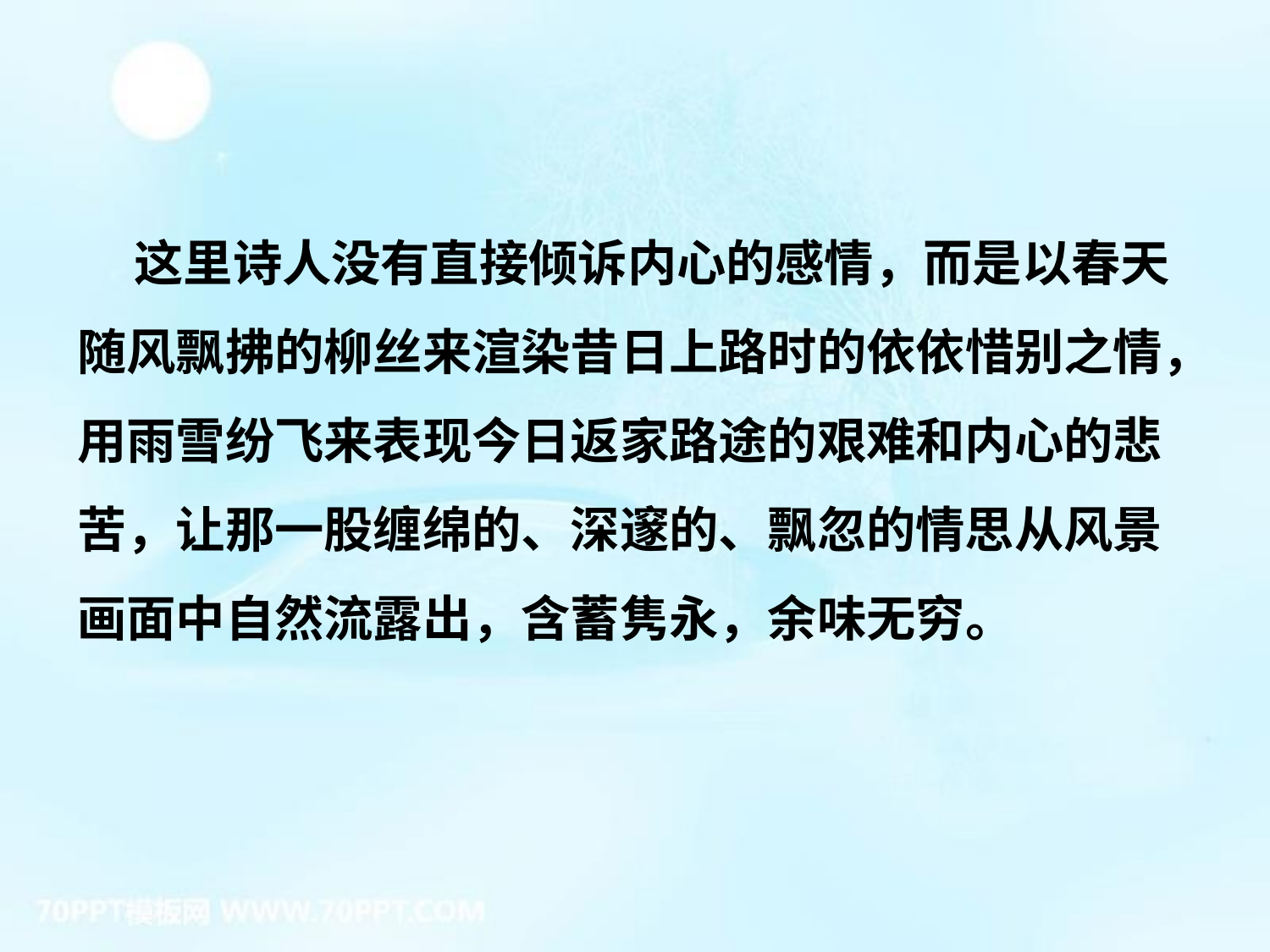

这里诗人没有直接倾诉内心的感情，而是以春天随风飘拂的柳丝来渲染昔日上路时的依依惜别之情，用雨雪纷飞来表现今日返家路途的艰难和内心的悲苦，让那一股缠绵的、深邃的、飘忽的情思从风景画面中自然流露出，含蓄隽永，余味无穷。